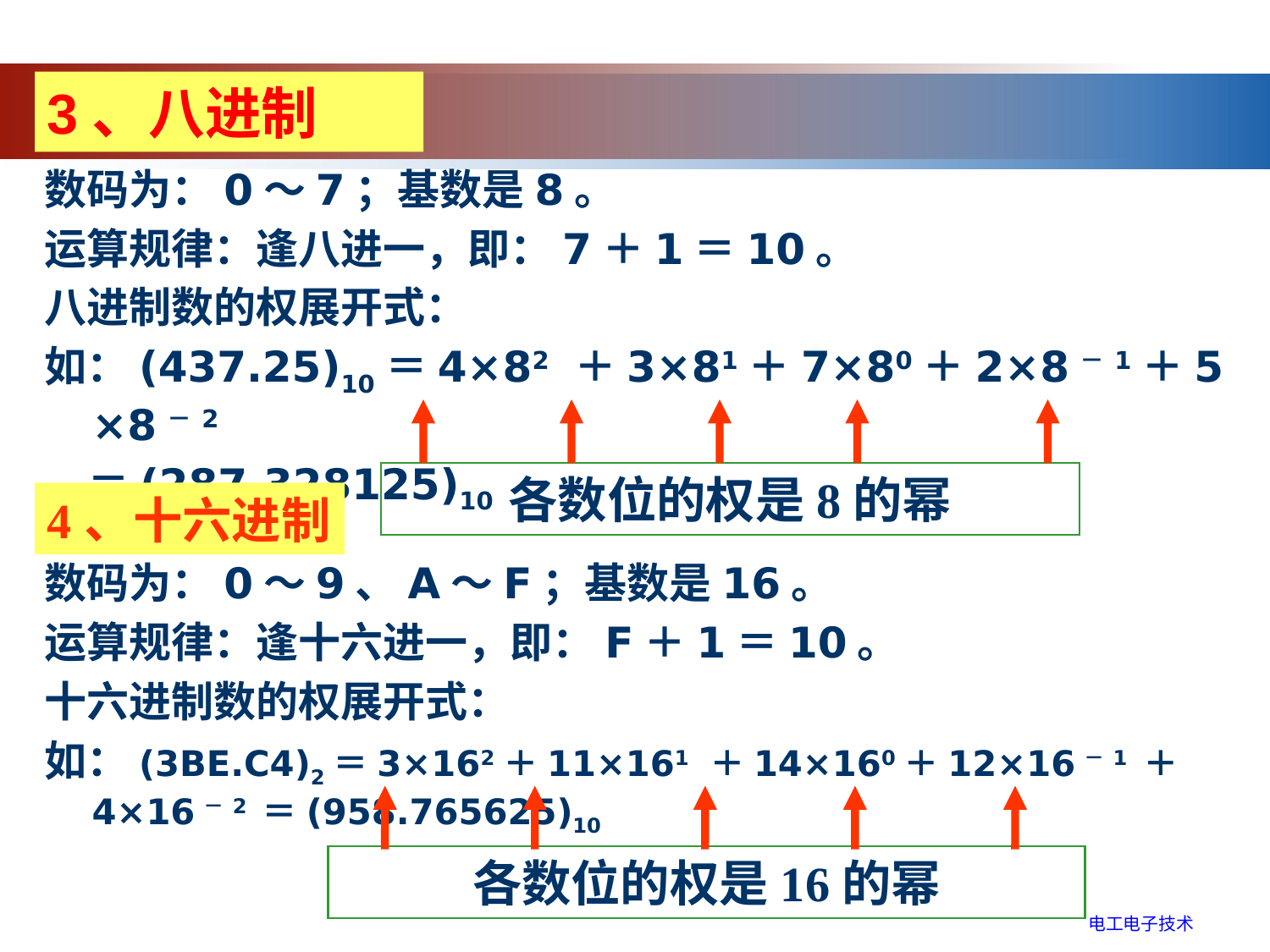

3、八进制
数码为：0～7；基数是8。
运算规律：逢八进一，即：7＋1＝10。
八进制数的权展开式：
如：(437.25)10＝4×82 ＋3×81＋7×80＋2×8－1＋5 ×8－2
      ＝(287.328125)10

各数位的权是8的幂
4、十六进制
数码为：0～9、A～F；基数是16。
运算规律：逢十六进一，即：F＋1＝10。
十六进制数的权展开式：
如：(3BE.C4)2＝3×162＋11×161 ＋14×160＋12×16－1 ＋ 4×16－2 ＝(958.765625)10

各数位的权是16的幂
电工电子技术